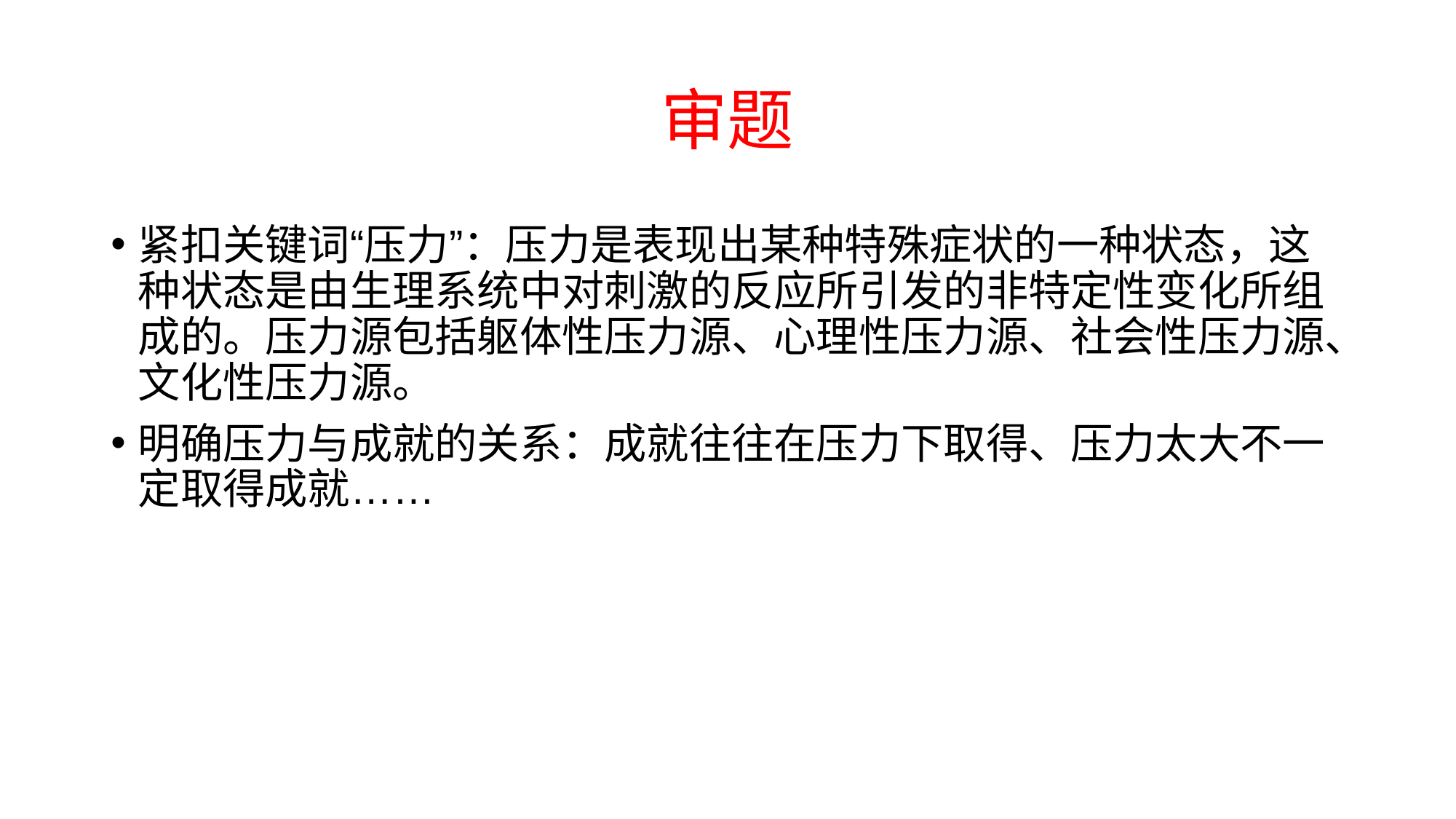

# 审题
紧扣关键词“压力”：压力是表现出某种特殊症状的一种状态，这种状态是由生理系统中对刺激的反应所引发的非特定性变化所组成的。压力源包括躯体性压力源、心理性压力源、社会性压力源、文化性压力源。
明确压力与成就的关系：成就往往在压力下取得、压力太大不一定取得成就……